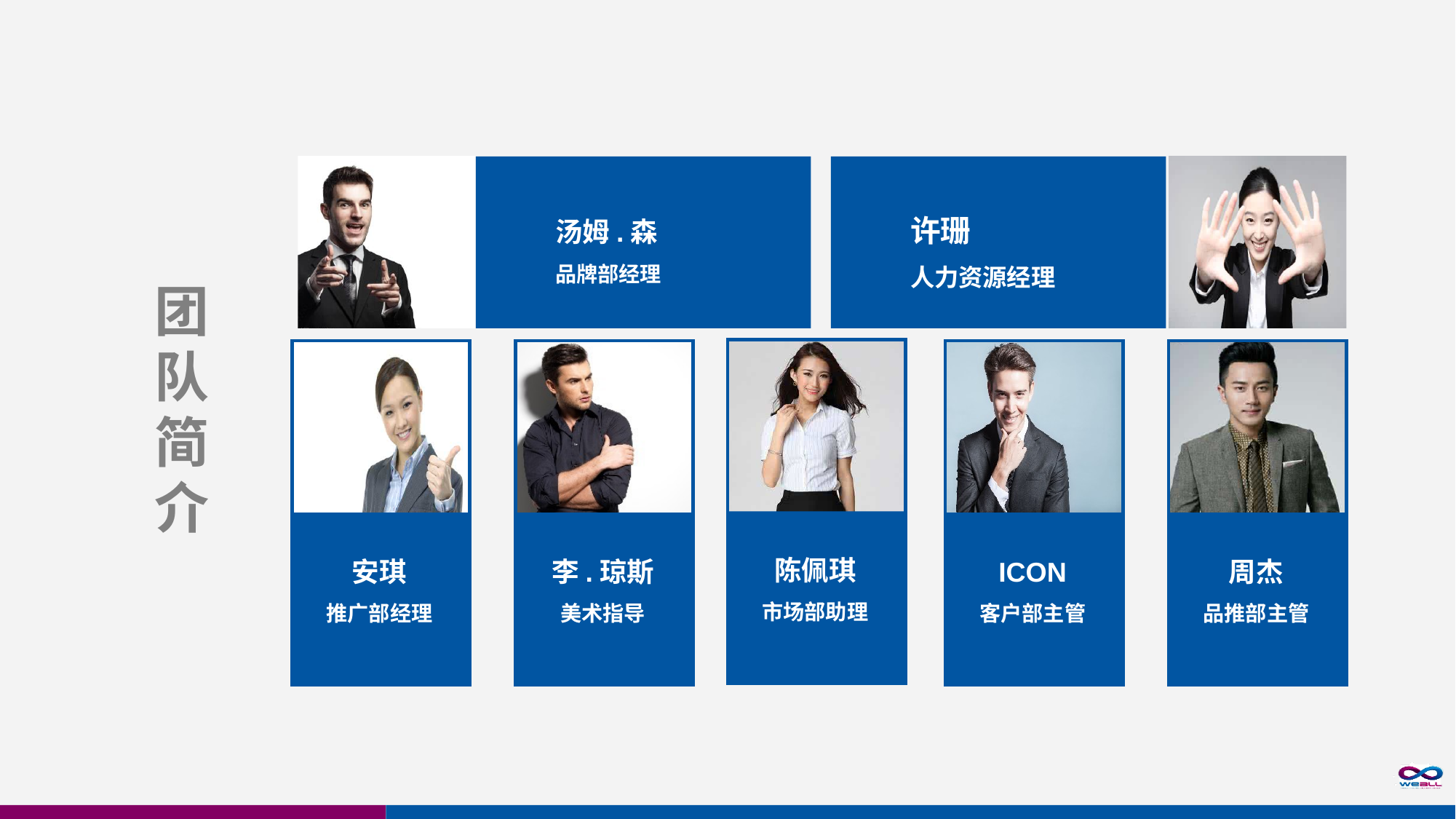

团
队
简
介

汤姆.森
品牌部经理
许珊
人力资源经理

陈佩琪
市场部助理
安琪
推广部经理
李.琼斯
美术指导
ICON
客户部主管
周杰
品推部主管